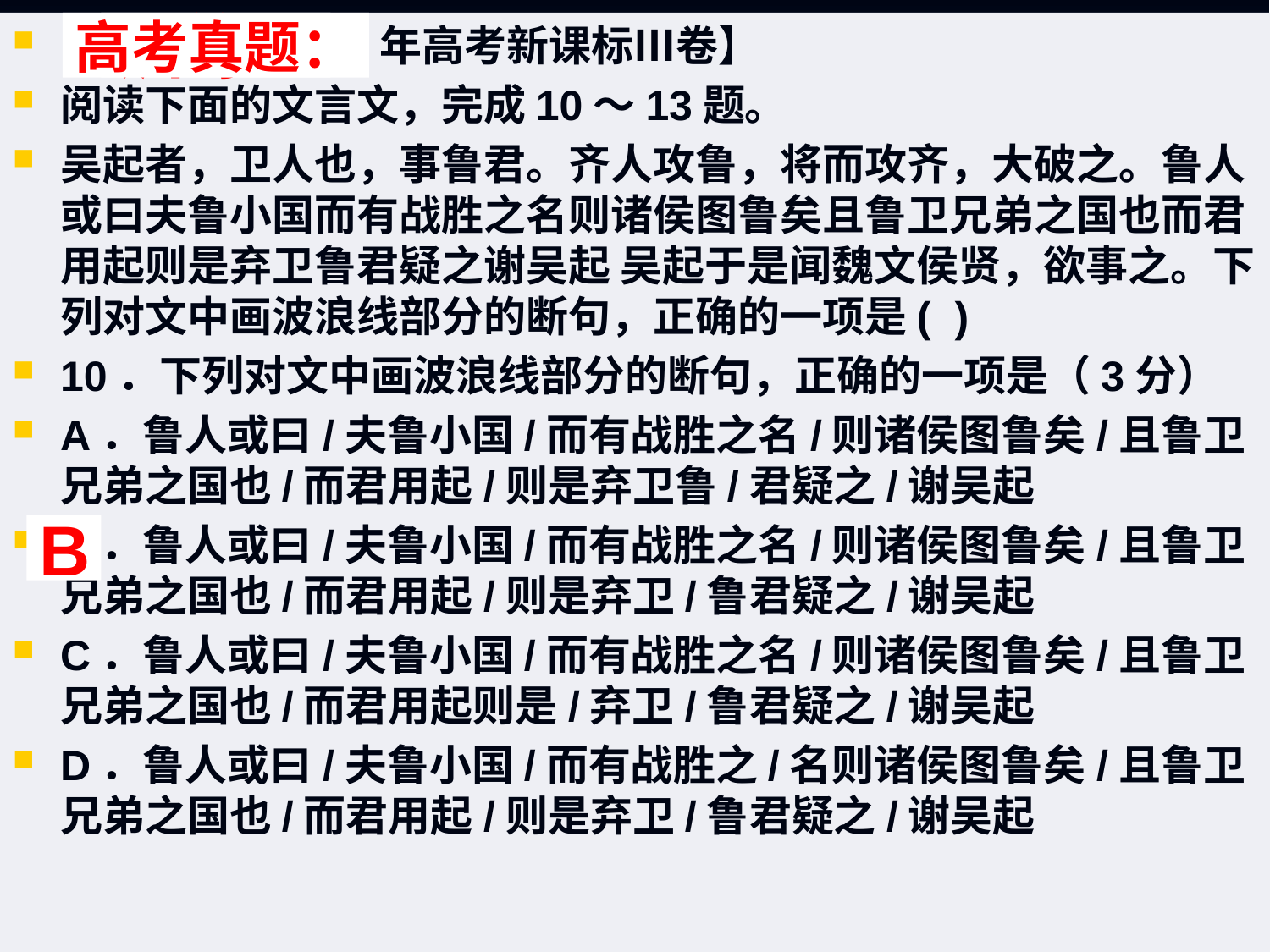

【2019年高考新课标Ⅲ卷】
阅读下面的文言文，完成10～13题。
吴起者，卫人也，事鲁君。齐人攻鲁，将而攻齐，大破之。鲁人或曰夫鲁小国而有战胜之名则诸侯图鲁矣且鲁卫兄弟之国也而君用起则是弃卫鲁君疑之谢吴起 吴起于是闻魏文侯贤，欲事之。下列对文中画波浪线部分的断句，正确的一项是(  )
10．下列对文中画波浪线部分的断句，正确的一项是（3分）
A．鲁人或曰/夫鲁小国/而有战胜之名/则诸侯图鲁矣/且鲁卫兄弟之国也/而君用起/则是弃卫鲁/君疑之/谢吴起
B．鲁人或曰/夫鲁小国/而有战胜之名/则诸侯图鲁矣/且鲁卫兄弟之国也/而君用起/则是弃卫/鲁君疑之/谢吴起
C．鲁人或曰/夫鲁小国/而有战胜之名/则诸侯图鲁矣/且鲁卫兄弟之国也/而君用起则是/弃卫/鲁君疑之/谢吴起
D．鲁人或曰/夫鲁小国/而有战胜之/名则诸侯图鲁矣/且鲁卫兄弟之国也/而君用起/则是弃卫/鲁君疑之/谢吴起
高考真题：
# 训练：
B